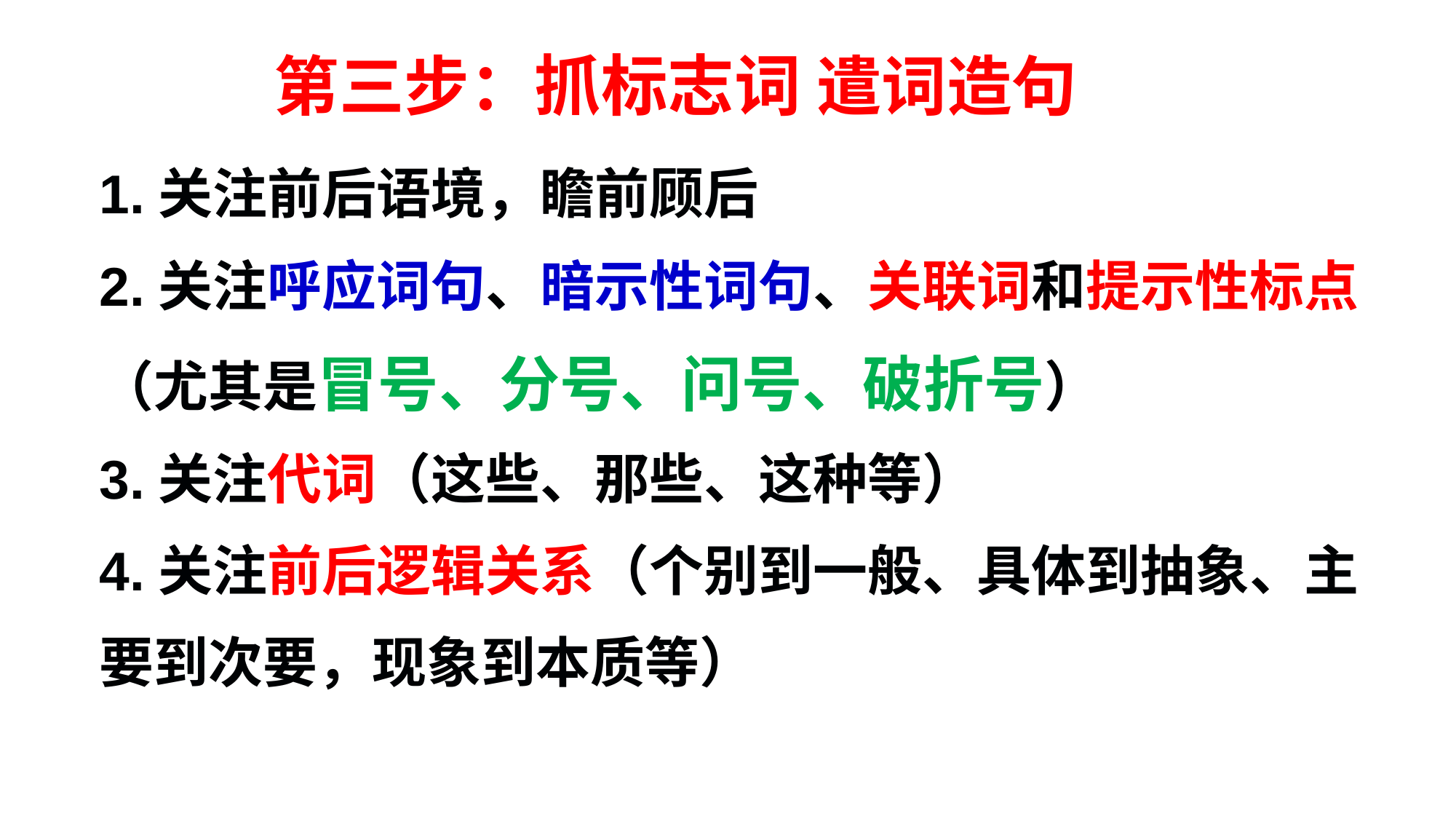

第三步：抓标志词 遣词造句

1.关注前后语境，瞻前顾后
2.关注呼应词句、暗示性词句、关联词和提示性标点（尤其是冒号、分号、问号、破折号）
3.关注代词（这些、那些、这种等）
4.关注前后逻辑关系（个别到一般、具体到抽象、主要到次要，现象到本质等）